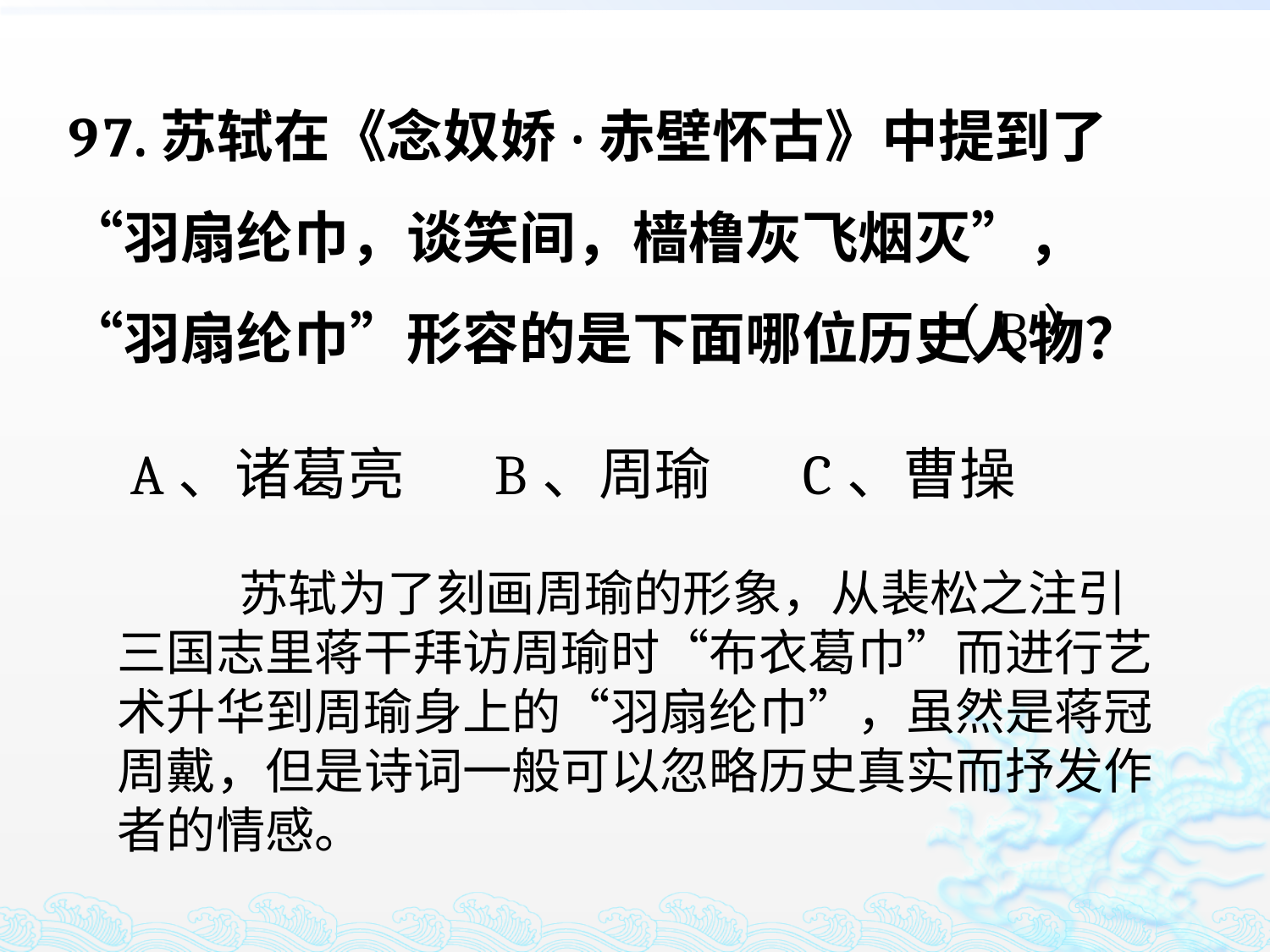

97.苏轼在《念奴娇·赤壁怀古》中提到了“羽扇纶巾，谈笑间，樯橹灰飞烟灭”，“羽扇纶巾”形容的是下面哪位历史人物？

     A、诸葛亮      B、周瑜      C、曹操
（B）
          苏轼为了刻画周瑜的形象，从裴松之注引三国志里蒋干拜访周瑜时“布衣葛巾”而进行艺术升华到周瑜身上的“羽扇纶巾”，虽然是蒋冠周戴，但是诗词一般可以忽略历史真实而抒发作者的情感。